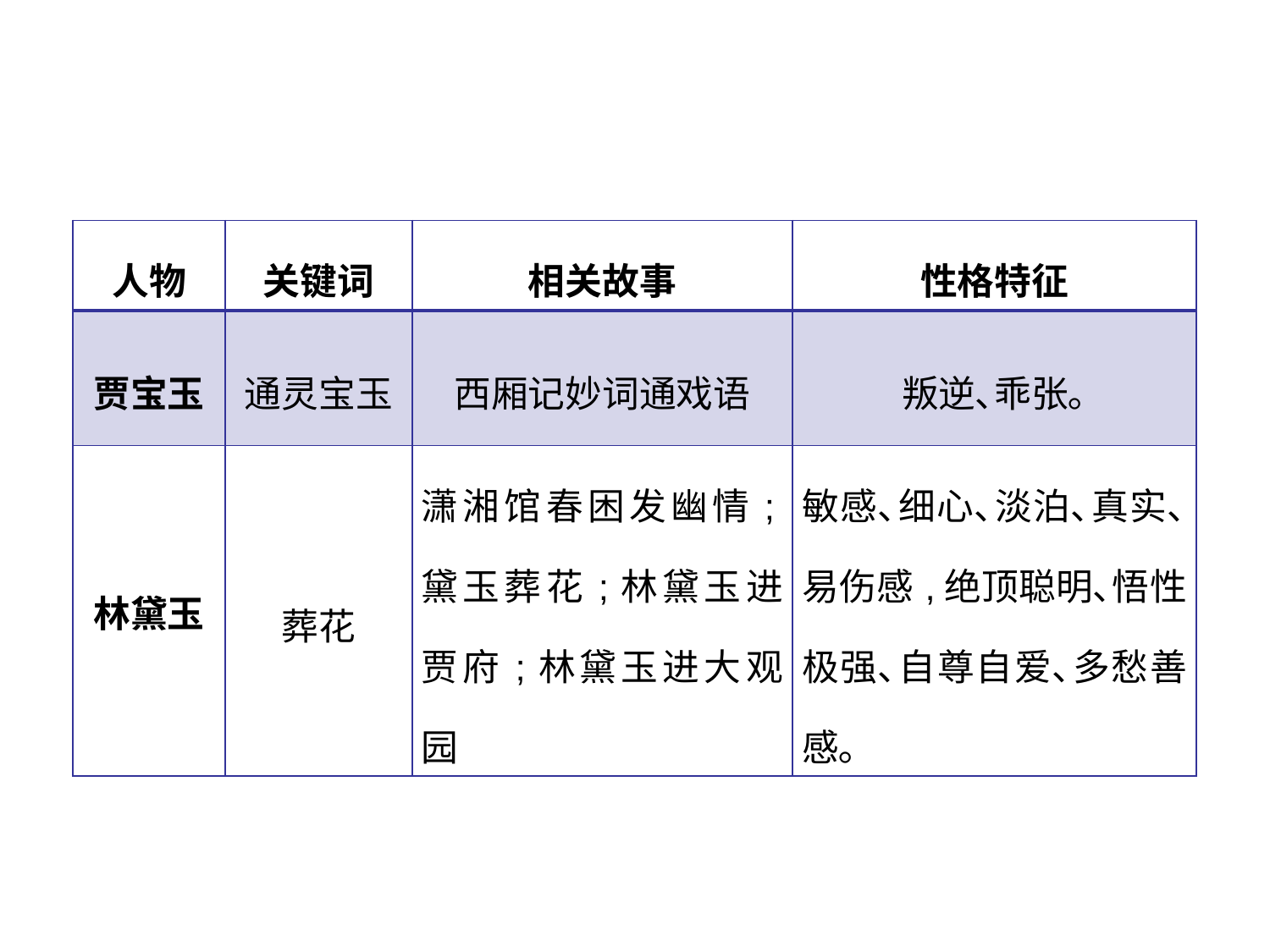

| 人物 | 关键词 | 相关故事 | 性格特征 |
| --- | --- | --- | --- |
| 贾宝玉 | 通灵宝玉 | 西厢记妙词通戏语 | 叛逆､乖张｡ |
| 林黛玉 | 葬花 | 潇湘馆春困发幽情;黛玉葬花;林黛玉进贾府;林黛玉进大观园 | 敏感､细心､淡泊､真实､易伤感,绝顶聪明､悟性极强､自尊自爱､多愁善感｡ |